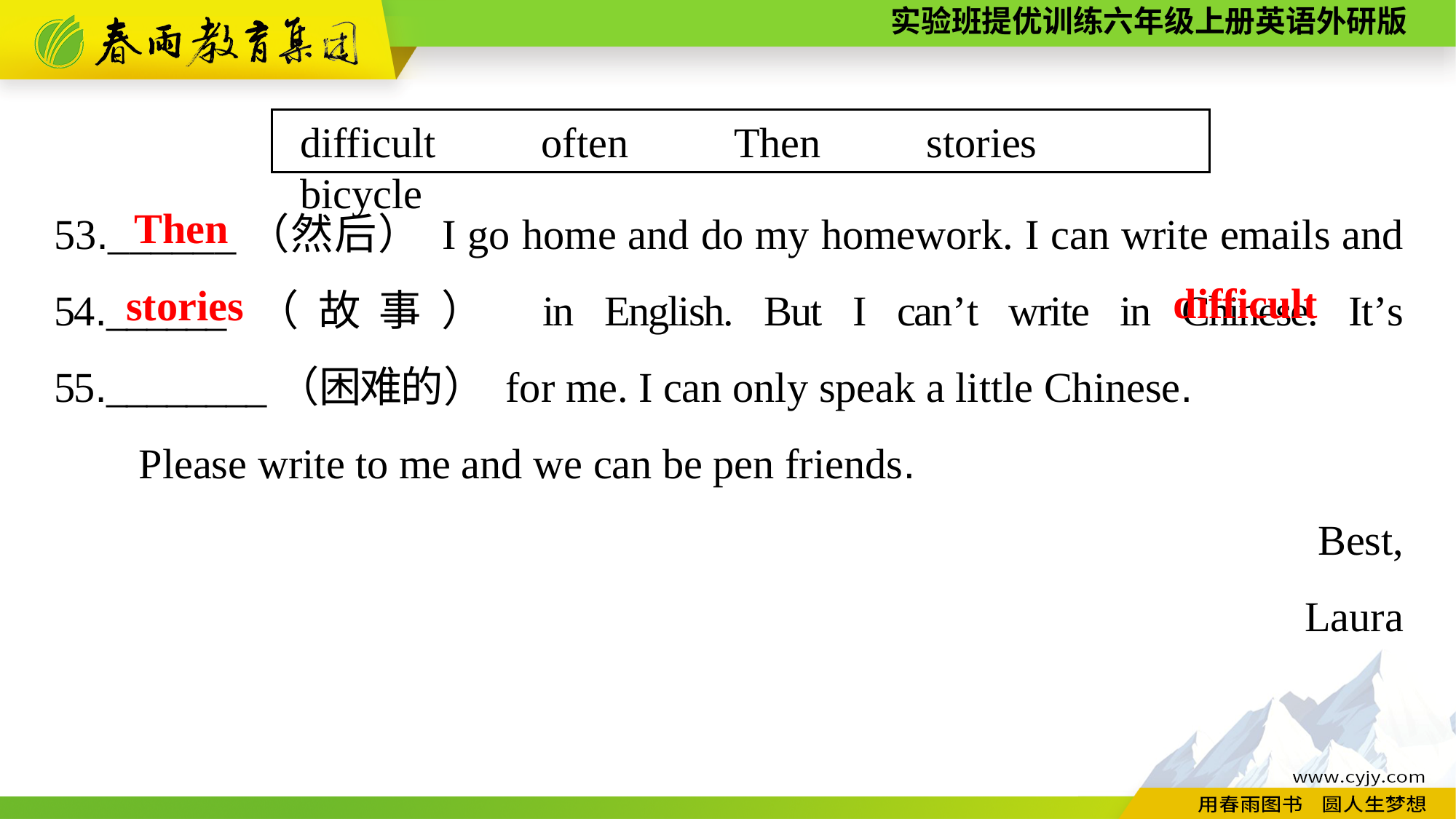

difficult　　often　　Then　　stories　　bicycle
53.______（然后） I go home and do my homework. I can write emails and 54.______（故事） in English. But I can’t write in Chinese. It’s 55.________（困难的） for me. I can only speak a little Chinese.
Please write to me and we can be pen friends.
Best,
Laura
Then
difficult
stories